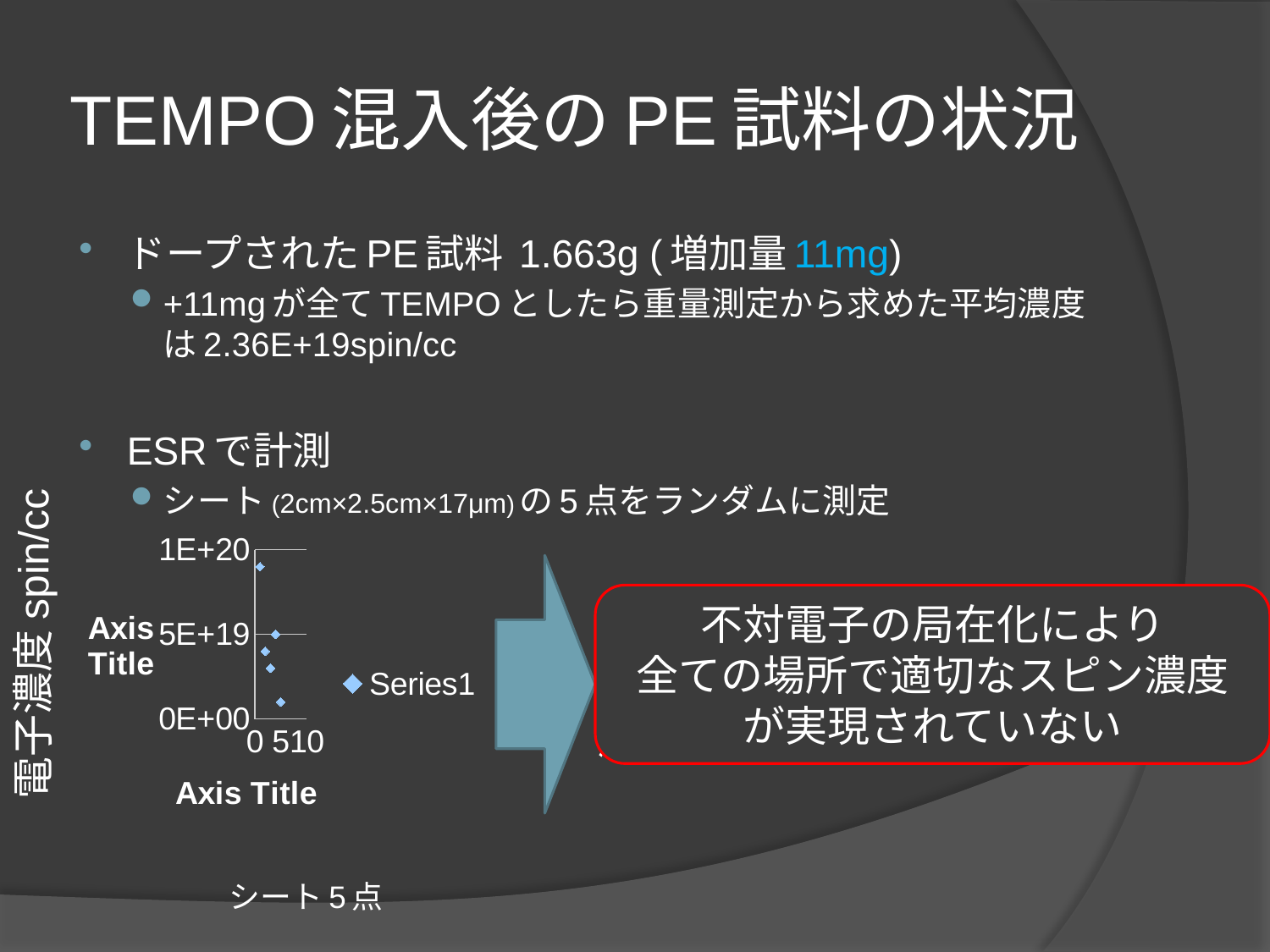

# TEMPO混入後のPE試料の状況
ドープされたPE試料 1.663g (増加量11mg)
+11mgが全てTEMPOとしたら重量測定から求めた平均濃度は2.36E+19spin/cc

ESRで計測
シート(2cm×2.5cm×17μm)の5点をランダムに測定

　　シート5点

### Chart

| Category |  |
|---|---|
Polyethyleneの結晶化度が場所によって異なるためTEMPOが局在している
不対電子の局在化により
全ての場所で適切なスピン濃度が実現されていない
電子濃度spin/cc